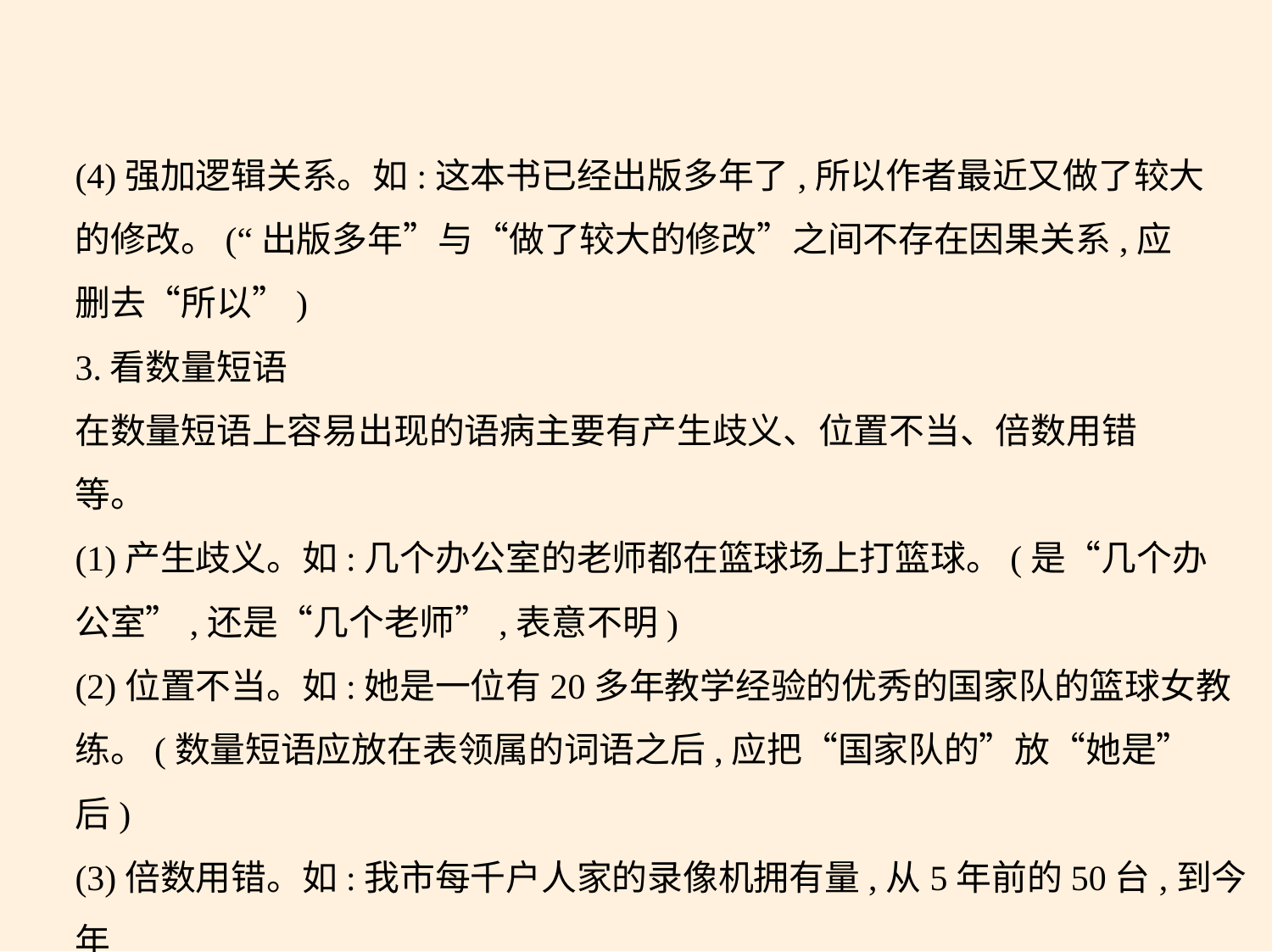

(4)强加逻辑关系。如:这本书已经出版多年了,所以作者最近又做了较大
的修改。(“出版多年”与“做了较大的修改”之间不存在因果关系,应
删去“所以”)
3.看数量短语
在数量短语上容易出现的语病主要有产生歧义、位置不当、倍数用错
等。
(1)产生歧义。如:几个办公室的老师都在篮球场上打篮球。(是“几个办
公室”,还是“几个老师”,表意不明)
(2)位置不当。如:她是一位有20多年教学经验的优秀的国家队的篮球女教
练。(数量短语应放在表领属的词语之后,应把“国家队的”放“她是”
后)
(3)倍数用错。如:我市每千户人家的录像机拥有量,从5年前的50台,到今年